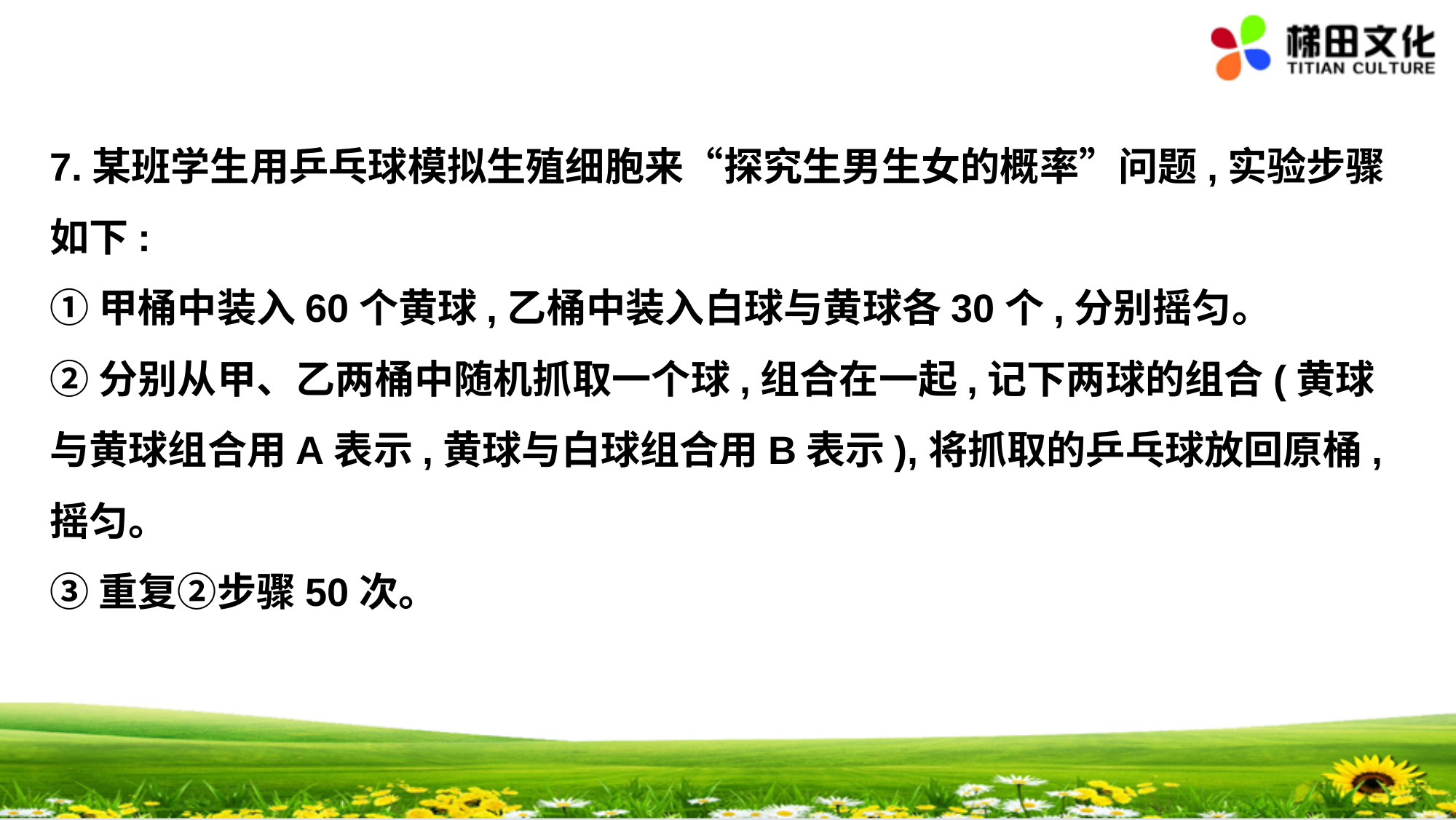

7.某班学生用乒乓球模拟生殖细胞来“探究生男生女的概率”问题,实验步骤如下:
①甲桶中装入60个黄球,乙桶中装入白球与黄球各30个,分别摇匀。
②分别从甲、乙两桶中随机抓取一个球,组合在一起,记下两球的组合(黄球与黄球组合用A表示,黄球与白球组合用B表示),将抓取的乒乓球放回原桶,摇匀。
③重复②步骤50次。